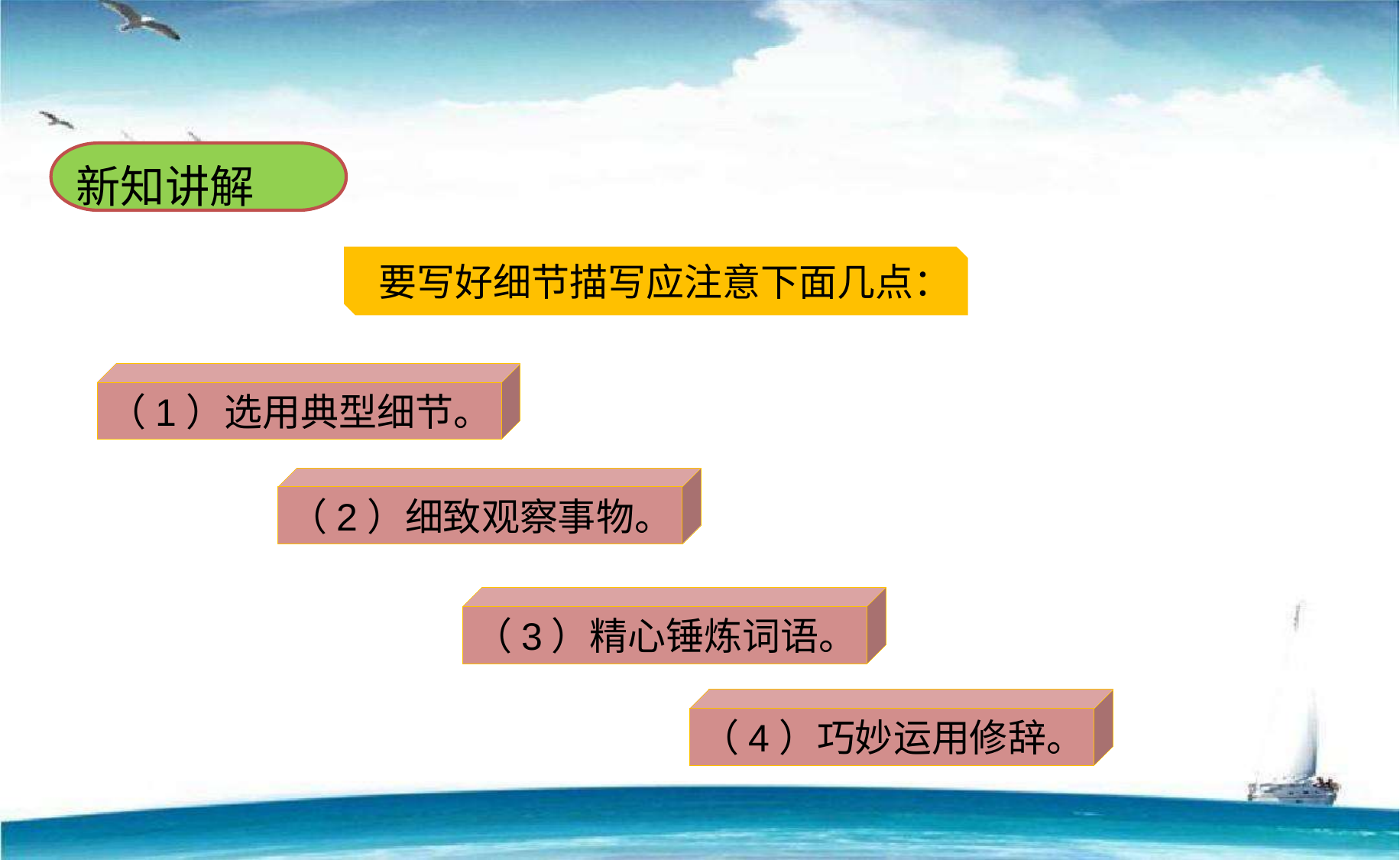

新知讲解

 要写好细节描写应注意下面几点：
（1）选用典型细节。
（2）细致观察事物。
（3）精心锤炼词语。
（4）巧妙运用修辞。